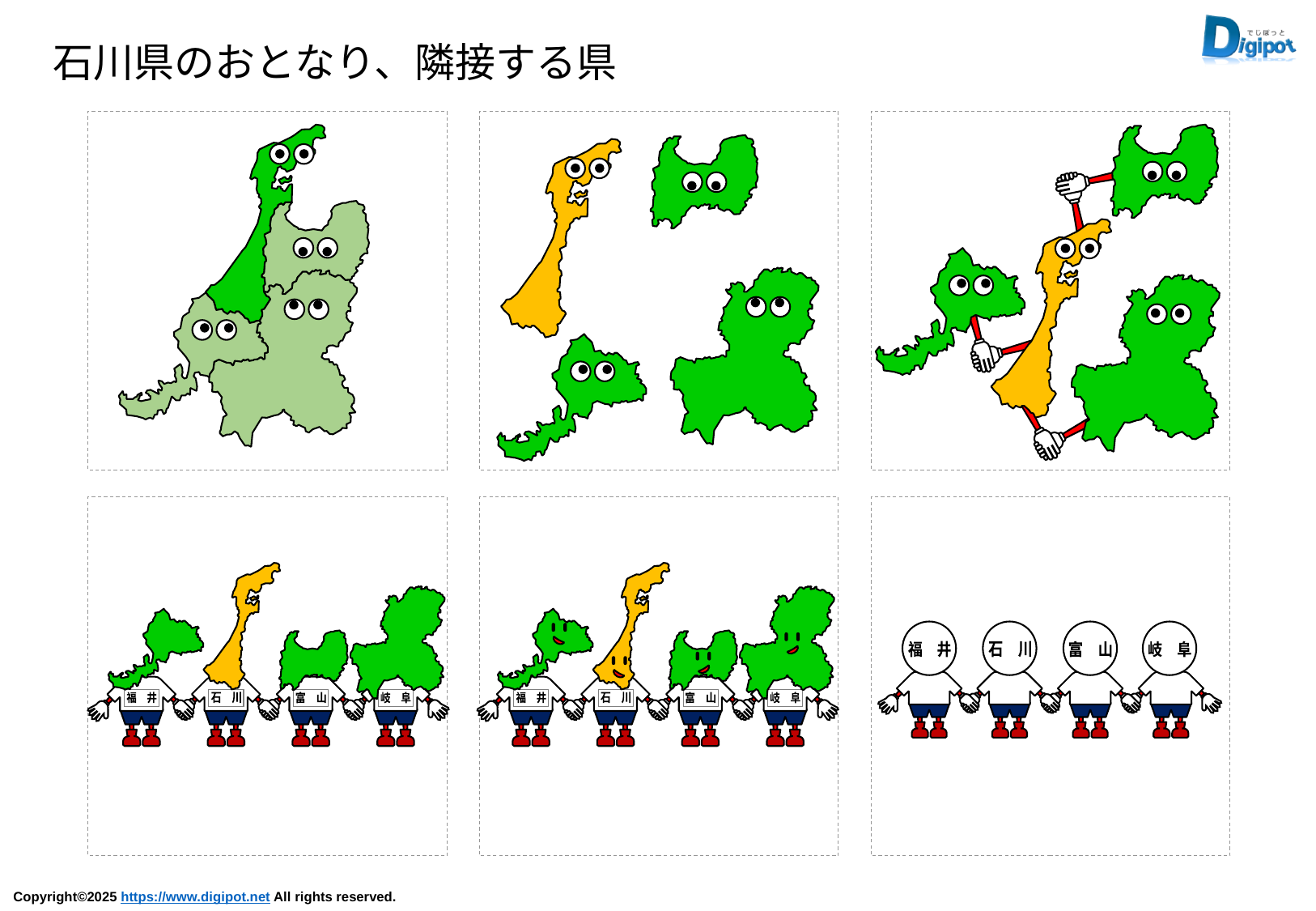

石川県のおとなり、隣接する県

福　井

石　川

岐　阜

富　山

福　井

石　川

岐　阜

富　山

福　井

石　川

富　山

岐　阜